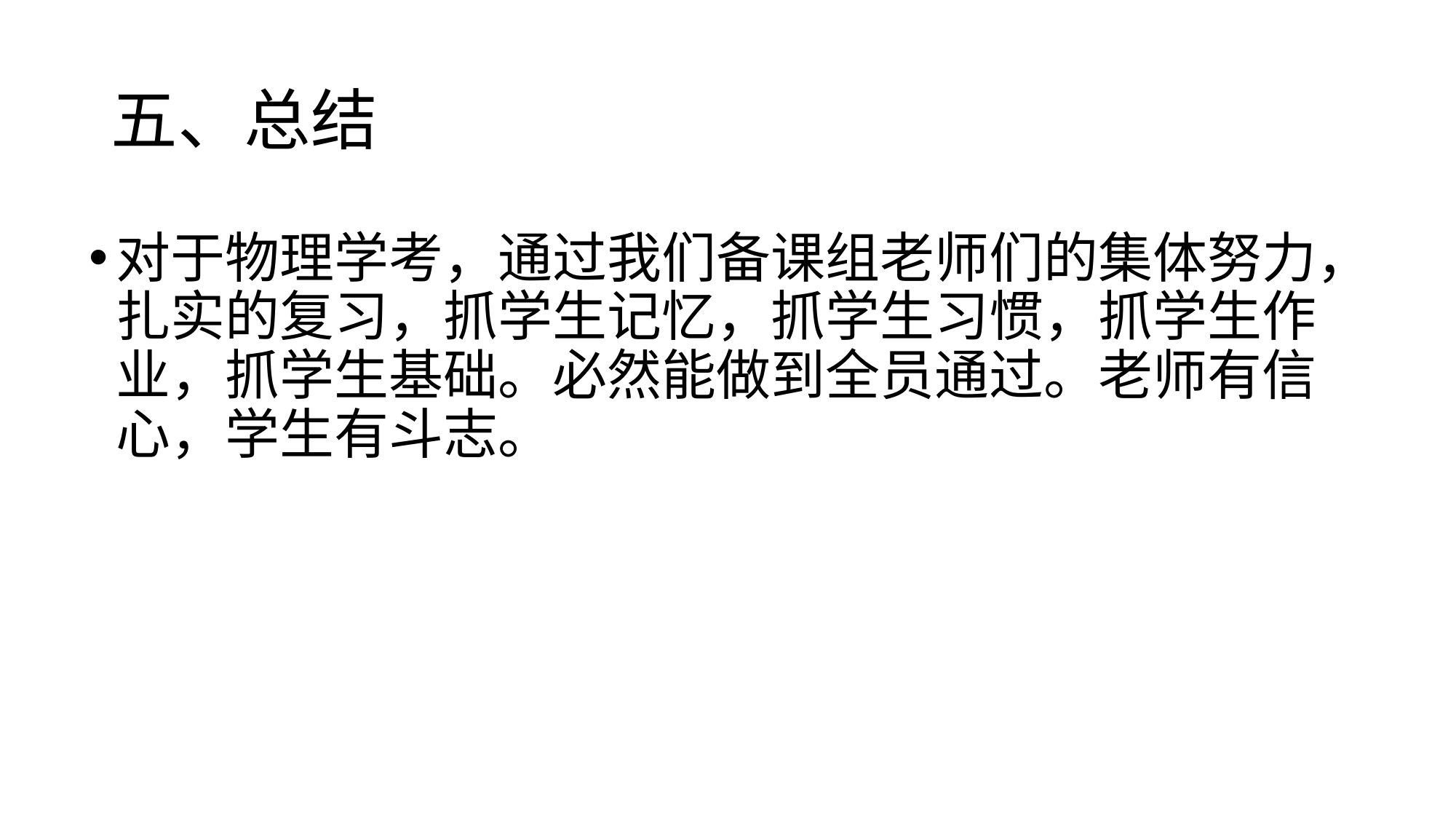

# 五、总结
对于物理学考，通过我们备课组老师们的集体努力，扎实的复习，抓学生记忆，抓学生习惯，抓学生作业，抓学生基础。必然能做到全员通过。老师有信心，学生有斗志。